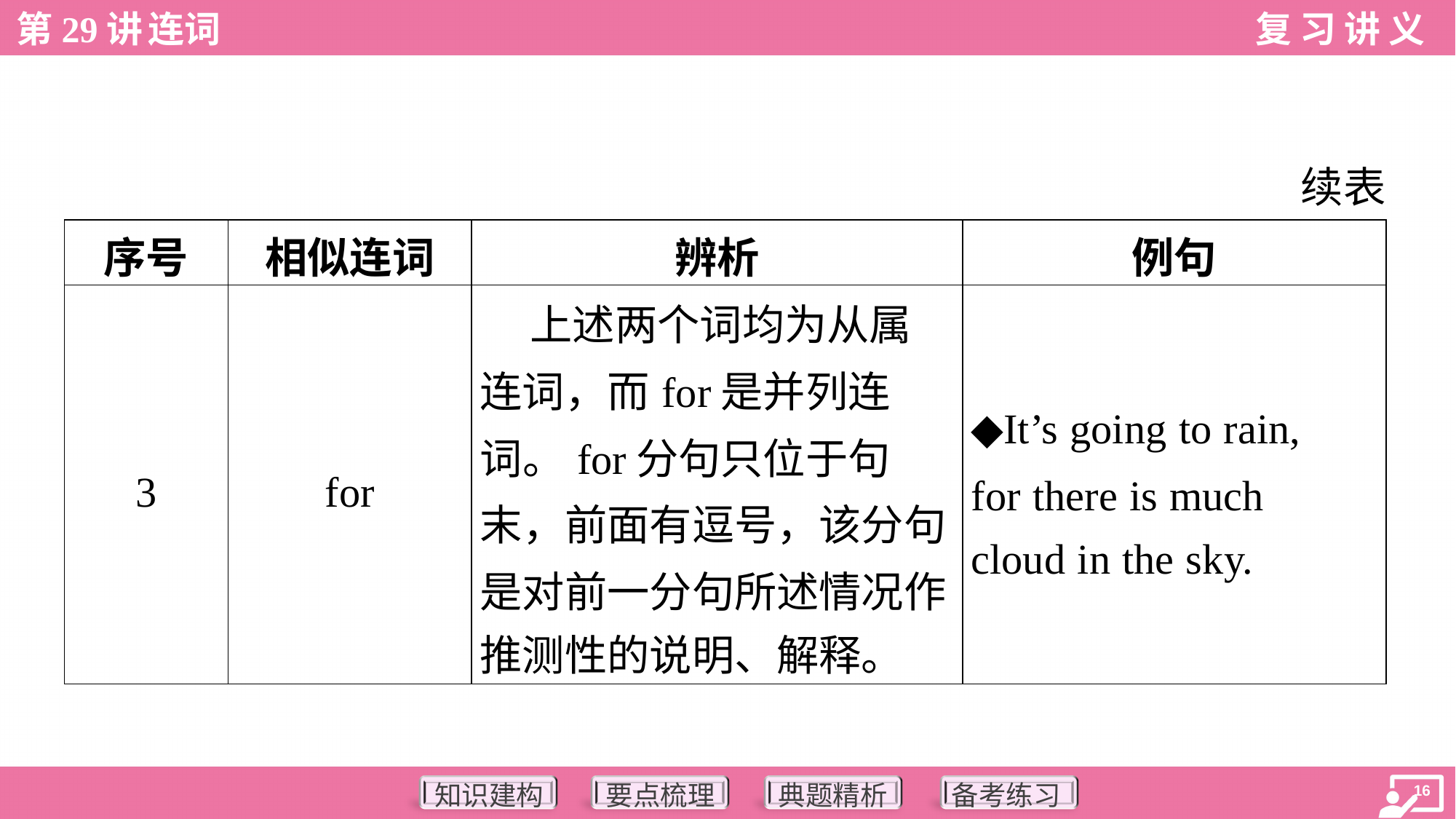

续表
| 序号 | 相似连词 | 辨析 | 例句 |
| --- | --- | --- | --- |
| 3 | for | 上述两个词均为从属 连词，而for是并列连 词。for分句只位于句 末，前面有逗号，该分句 是对前一分句所述情况作 推测性的说明、解释。 | ◆It’s going to rain, for there is much cloud in the sky. |